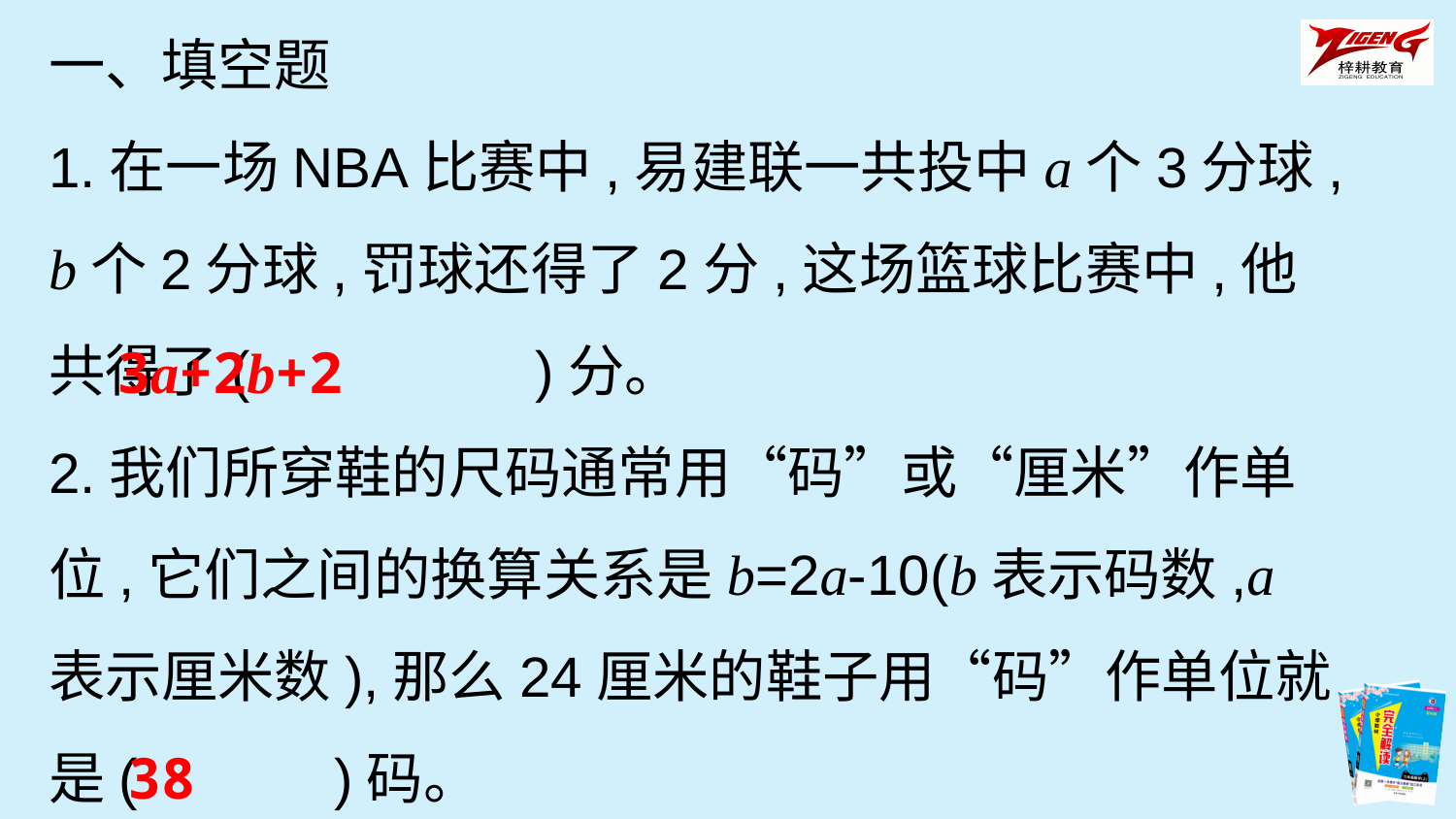

一、填空题
1.在一场NBA比赛中,易建联一共投中a个3分球,b个2分球,罚球还得了2分,这场篮球比赛中,他共得了(　　       　)分。
2.我们所穿鞋的尺码通常用“码”或“厘米”作单位,它们之间的换算关系是b=2a-10(b表示码数,a表示厘米数),那么24厘米的鞋子用“码”作单位就是(　　　)码。
3a+2b+2
38